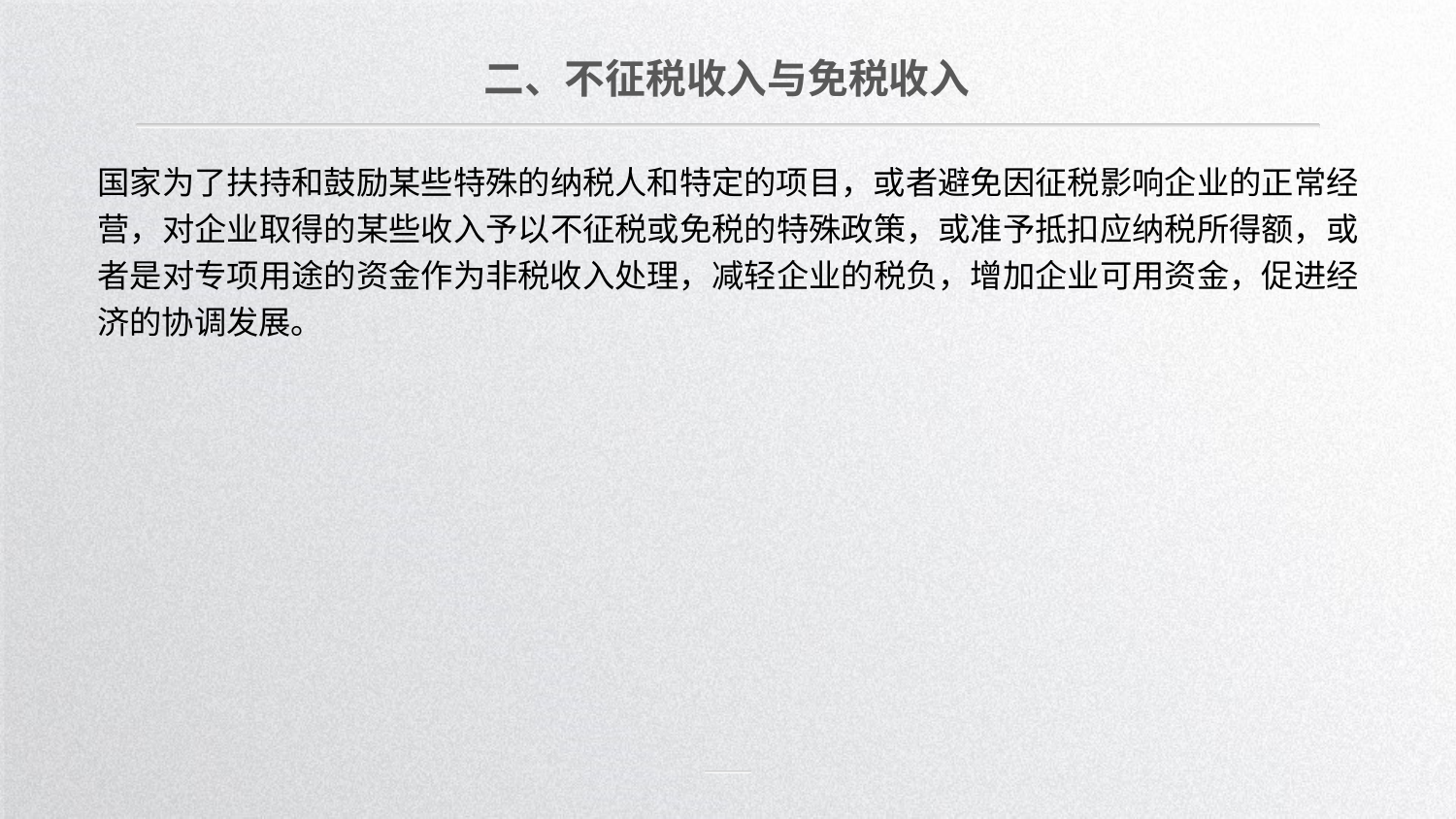

二、不征税收入与免税收入
国家为了扶持和鼓励某些特殊的纳税人和特定的项目，或者避免因征税影响企业的正常经营，对企业取得的某些收入予以不征税或免税的特殊政策，或准予抵扣应纳税所得额，或者是对专项用途的资金作为非税收入处理，减轻企业的税负，增加企业可用资金，促进经济的协调发展。